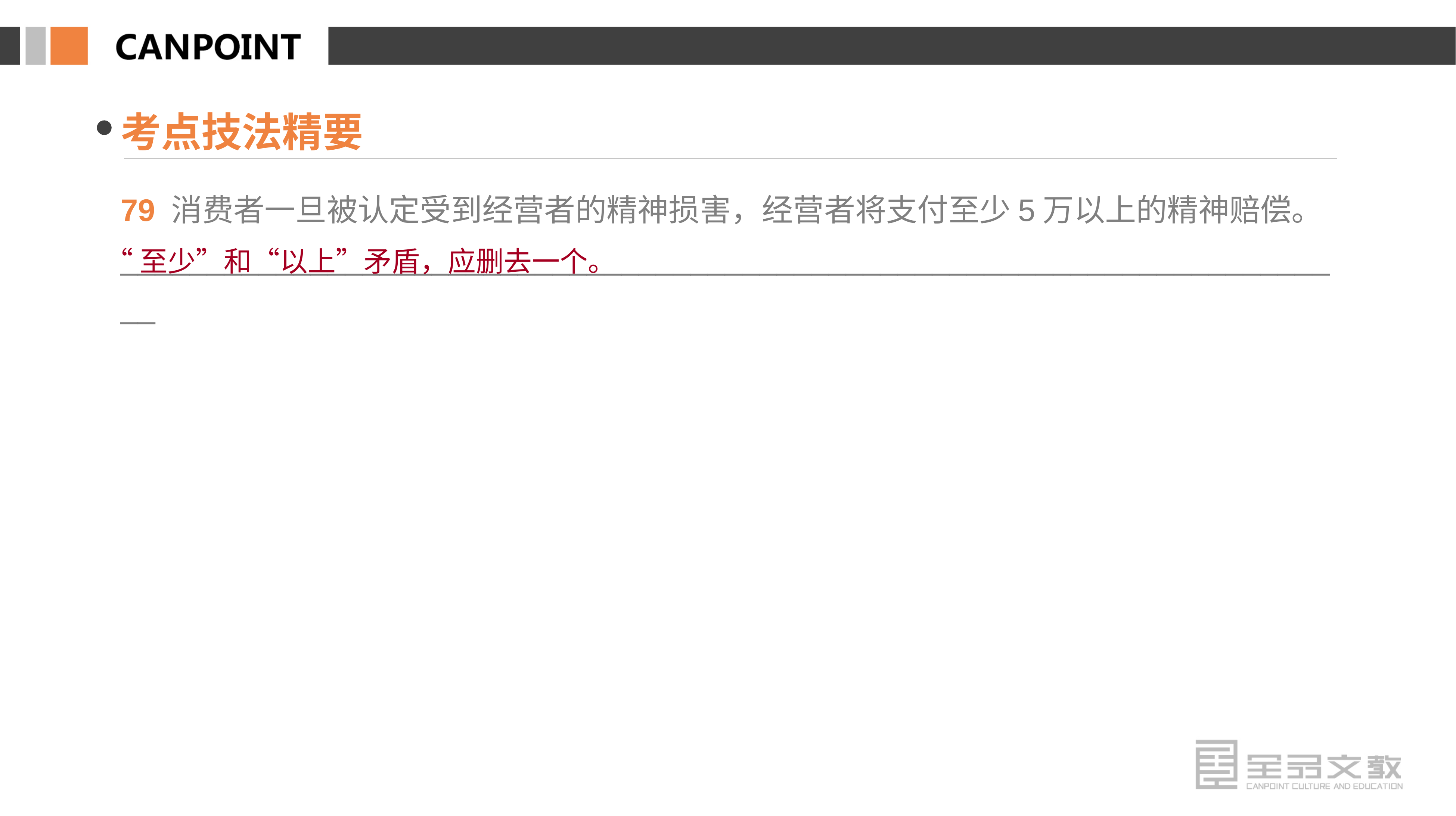

考点技法精要

79 消费者一旦被认定受到经营者的精神损害，经营者将支付至少5万以上的精神赔偿。
________________________________________________________________________

“至少”和“以上”矛盾，应删去一个。